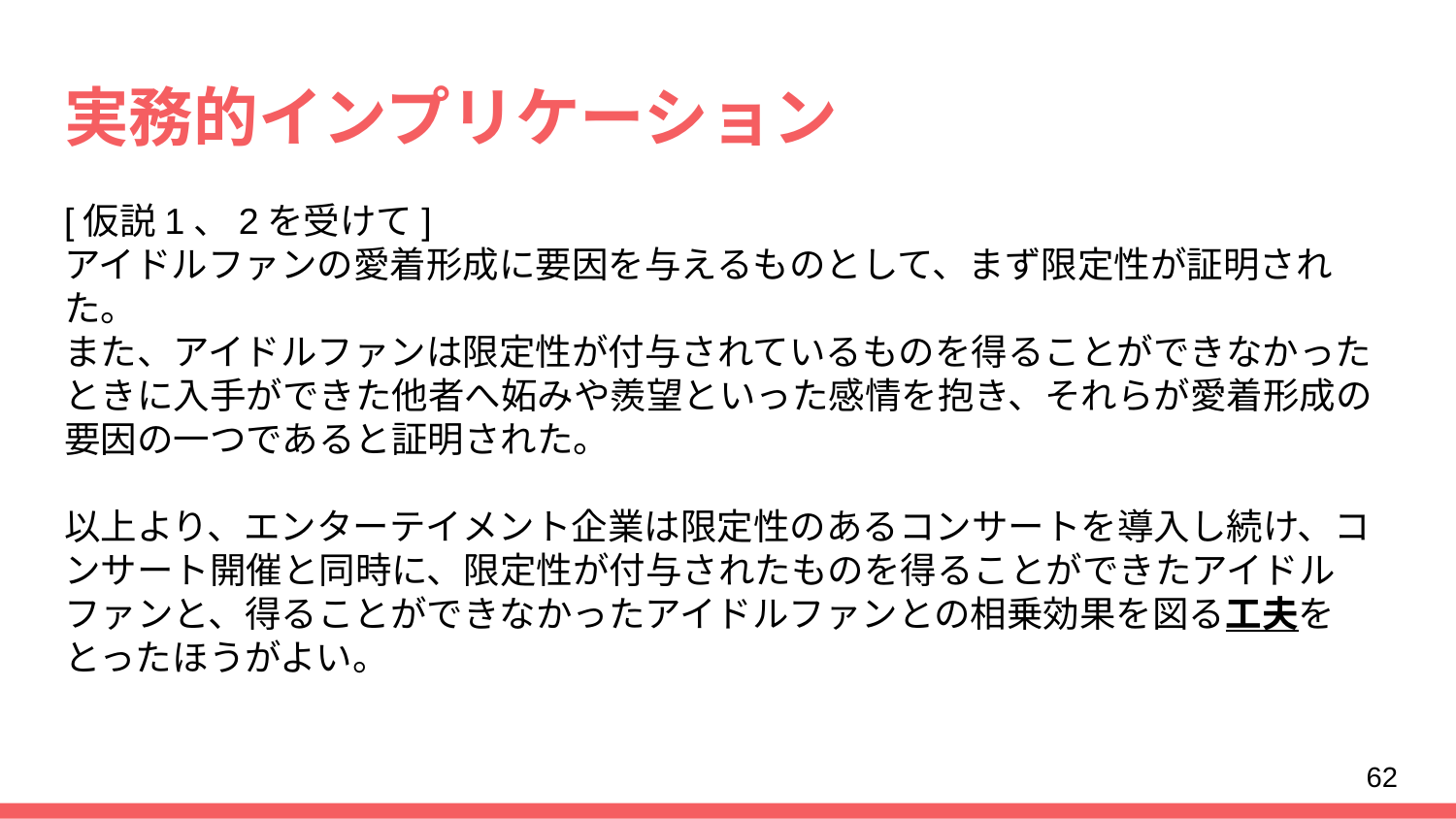

# 実務的インプリケーション
[仮説1、2を受けて]
アイドルファンの愛着形成に要因を与えるものとして、まず限定性が証明された。
また、アイドルファンは限定性が付与されているものを得ることができなかったときに入手ができた他者へ妬みや羨望といった感情を抱き、それらが愛着形成の要因の一つであると証明された。

以上より、エンターテイメント企業は限定性のあるコンサートを導入し続け、コンサート開催と同時に、限定性が付与されたものを得ることができたアイドルファンと、得ることができなかったアイドルファンとの相乗効果を図る工夫をとったほうがよい。

62